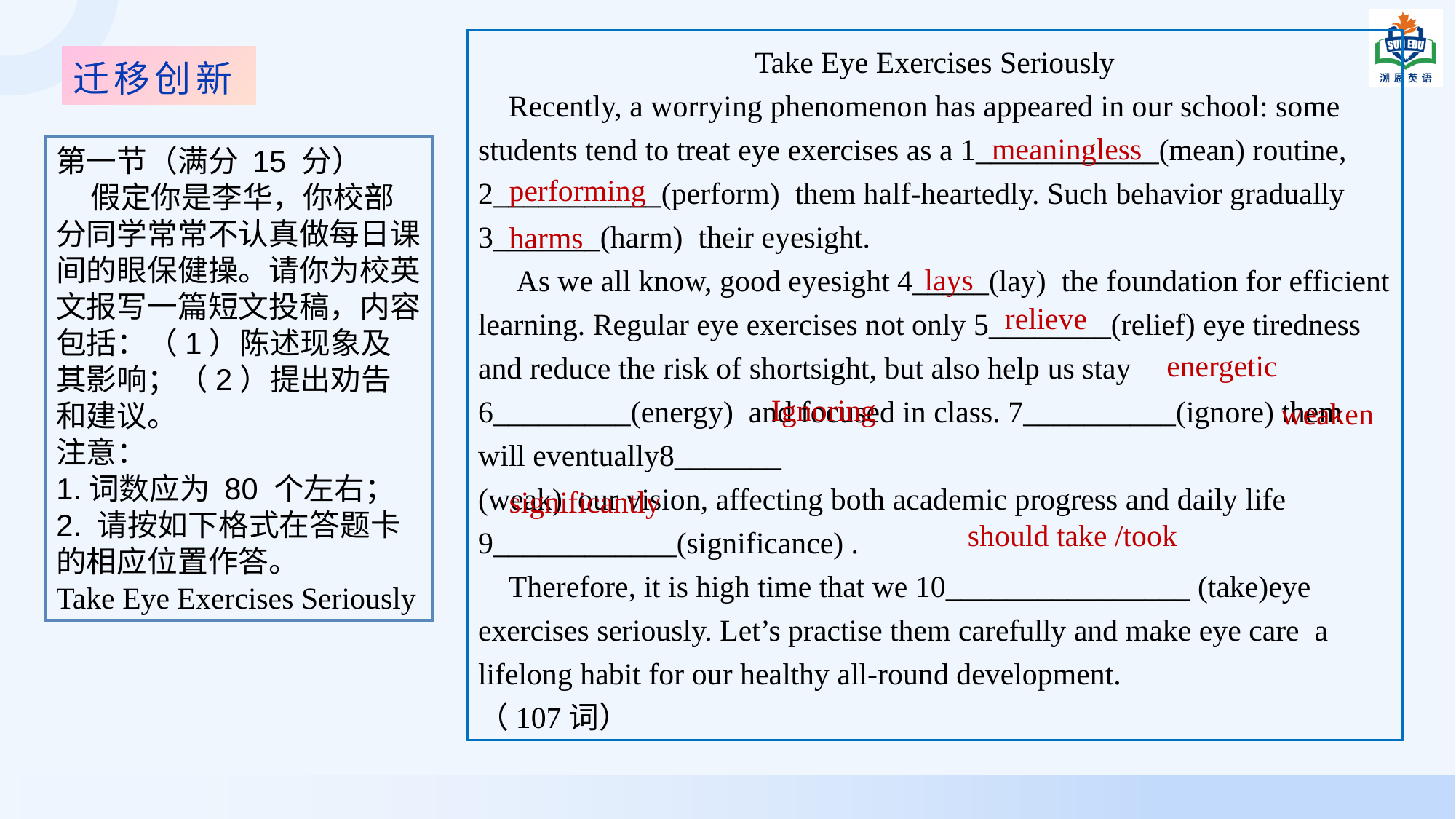

Take Eye Exercises Seriously
    Recently, a worrying phenomenon has appeared in our school: some students tend to treat eye exercises as a 1____________(mean) routine, 2___________(perform)  them half-heartedly. Such behavior gradually 3_______(harm)  their eyesight.
     As we all know, good eyesight 4_____(lay)  the foundation for efficient learning. Regular eye exercises not only 5________(relief) eye tiredness and reduce the risk of shortsight, but also help us stay 6_________(energy)  and focused in class. 7__________(ignore) them will eventually8_______
(weak)  our vision, affecting both academic progress and daily life 9____________(significance) .
    Therefore, it is high time that we 10________________ (take)eye exercises seriously. Let’s practise them carefully and make eye care  a lifelong habit for our healthy all-round development.
（107词）
迁移创新
meaningless
第一节（满分 15 分）
    假定你是李华，你校部分同学常常不认真做每日课间的眼保健操。请你为校英文报写一篇短文投稿，内容包括：（1）陈述现象及其影响；（2）提出劝告和建议。
注意：
1.词数应为 80 个左右；
2. 请按如下格式在答题卡的相应位置作答。
Take Eye Exercises Seriously
performing
harms
lays
 relieve
energetic
 Ignoring
weaken
significantly
 should take /took